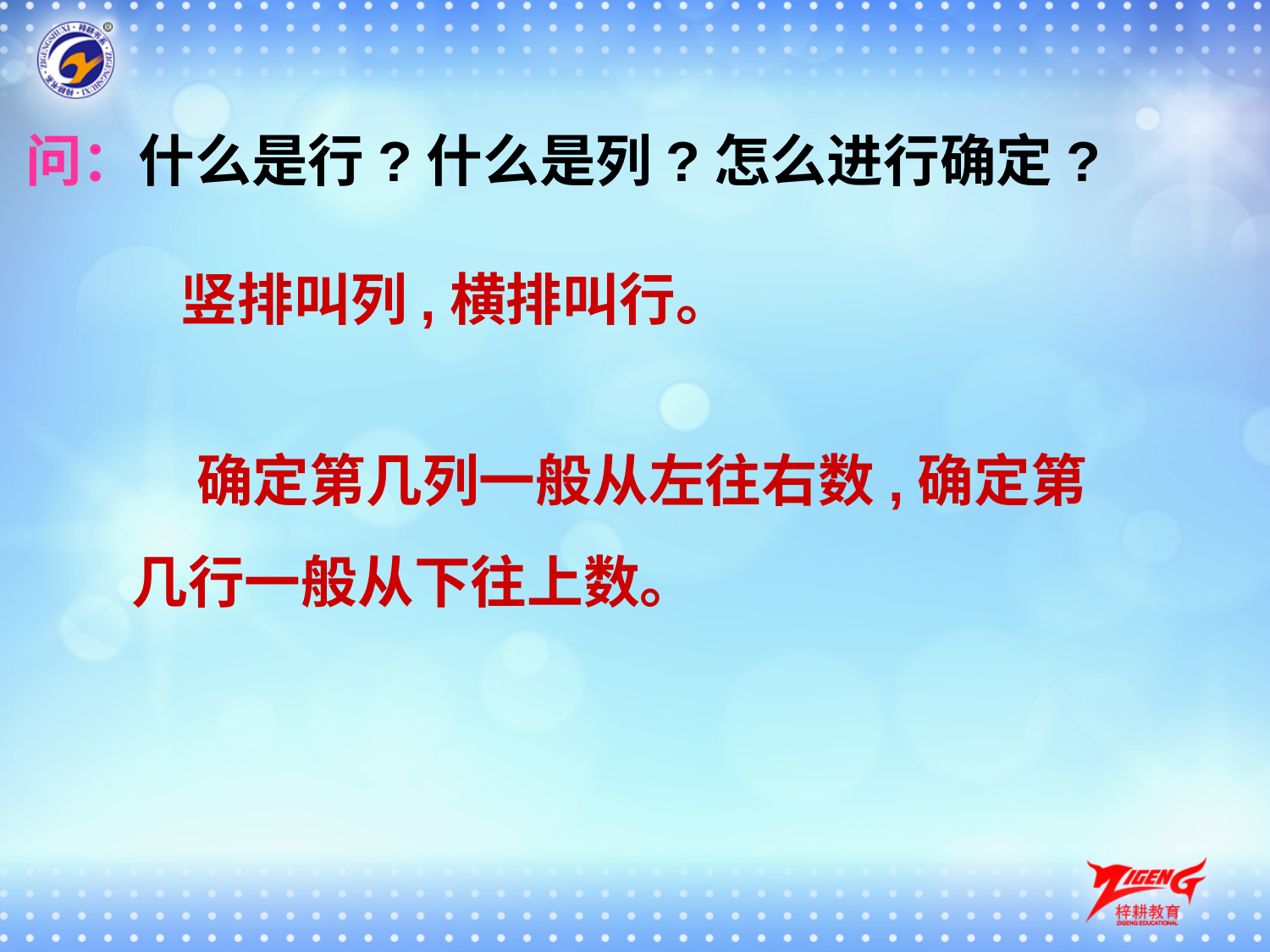

问：什么是行?什么是列?怎么进行确定?
竖排叫列,横排叫行。
    确定第几列一般从左往右数,确定第几行一般从下往上数。